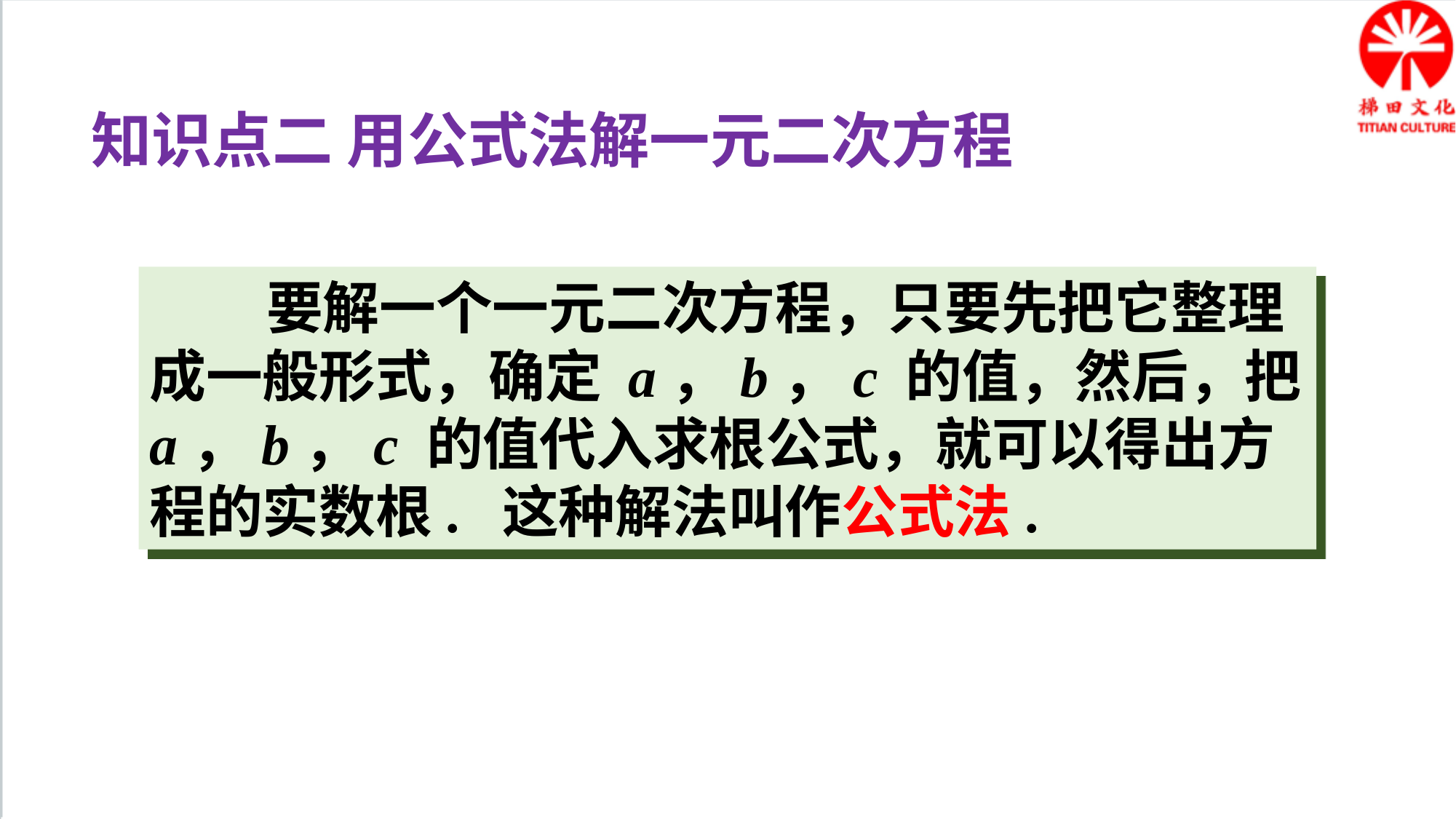

知识点二 用公式法解一元二次方程
        要解一个一元二次方程，只要先把它整理成一般形式，确定 a，b，c 的值，然后，把 a，b，c 的值代入求根公式，就可以得出方程的实数根.  这种解法叫作公式法.